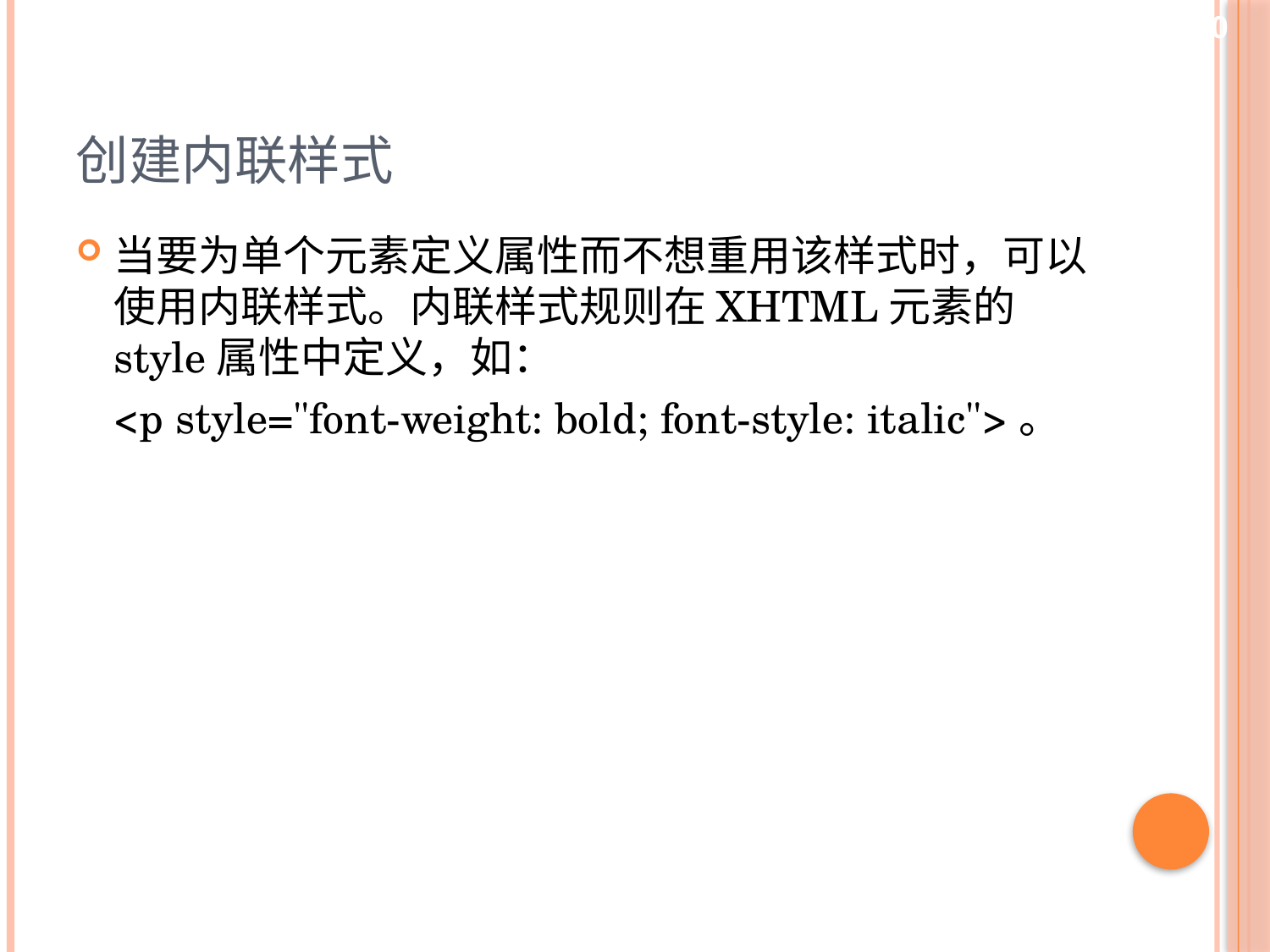

30
# 创建内联样式
当要为单个元素定义属性而不想重用该样式时，可以使用内联样式。内联样式规则在XHTML元素的style属性中定义，如：
	<p style="font-weight: bold; font-style: italic">。